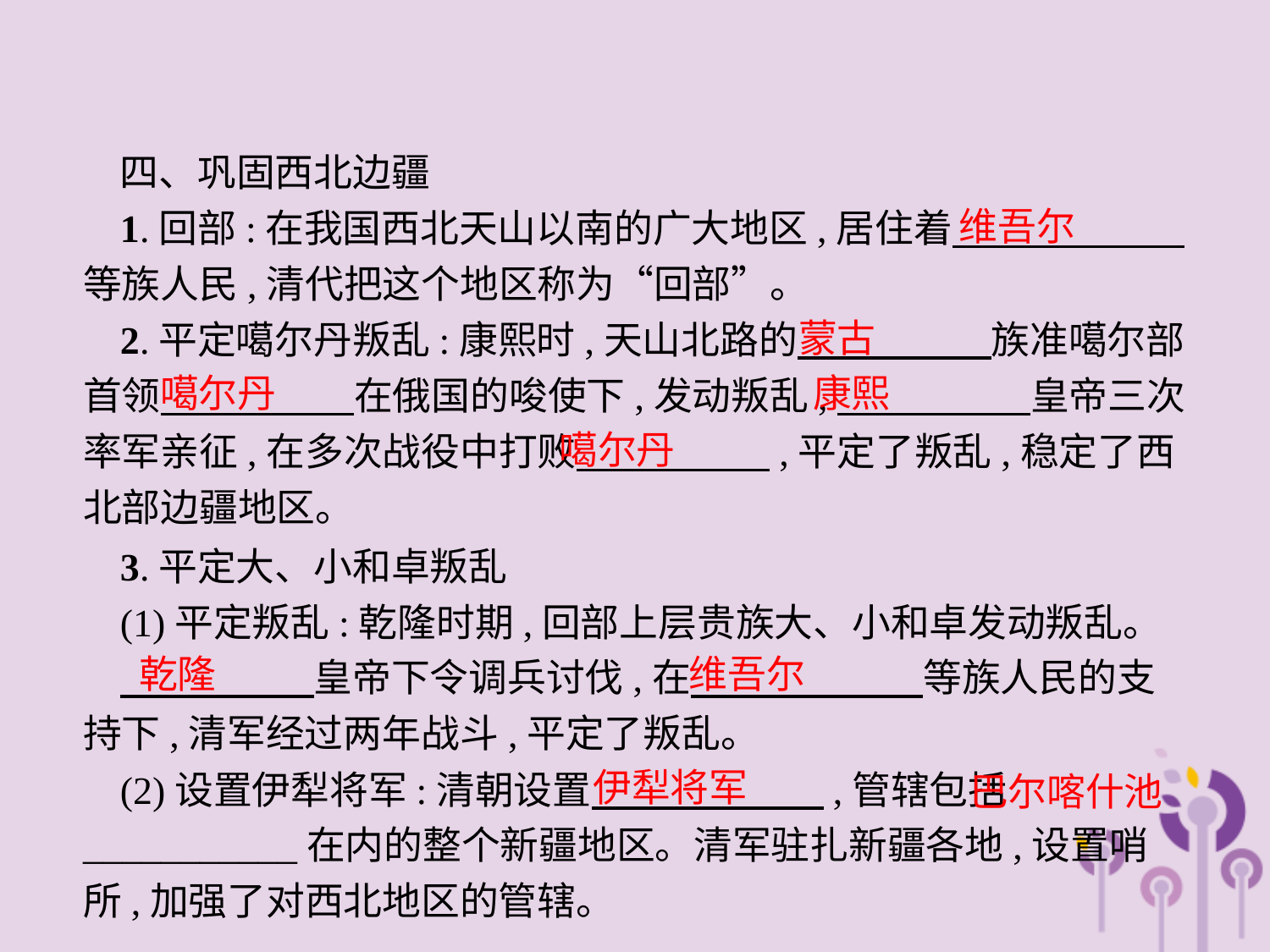

四、巩固西北边疆
1.回部:在我国西北天山以南的广大地区,居住着　　　　　　等族人民,清代把这个地区称为“回部”。
2.平定噶尔丹叛乱:康熙时,天山北路的　　　　　族准噶尔部首领　　　　　在俄国的唆使下,发动叛乱,　　　　　皇帝三次率军亲征,在多次战役中打败　　　　　,平定了叛乱,稳定了西北部边疆地区。
维吾尔
蒙古
噶尔丹
康熙
噶尔丹
3.平定大、小和卓叛乱
(1)平定叛乱:乾隆时期,回部上层贵族大、小和卓发动叛乱。
　　　　　皇帝下令调兵讨伐,在　　　　　　等族人民的支持下,清军经过两年战斗,平定了叛乱。
(2)设置伊犁将军:清朝设置　　　　　　,管辖包括___________在内的整个新疆地区。清军驻扎新疆各地,设置哨所,加强了对西北地区的管辖。
乾隆
维吾尔
伊犁将军
巴尔喀什池